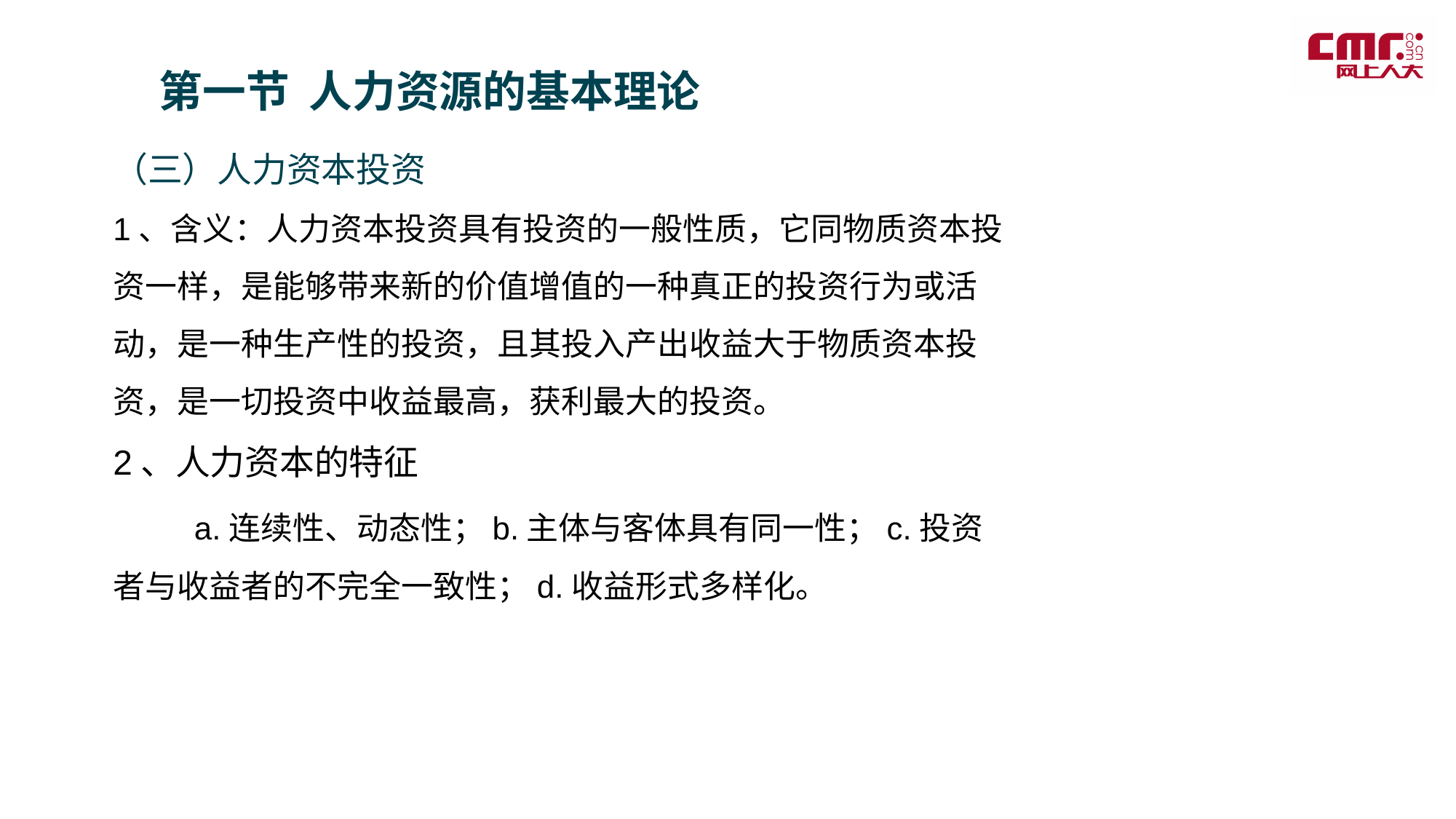

第一节  人力资源的基本理论
（三）人力资本投资
1、含义：人力资本投资具有投资的一般性质，它同物质资本投资一样，是能够带来新的价值增值的一种真正的投资行为或活动，是一种生产性的投资，且其投入产出收益大于物质资本投资，是一切投资中收益最高，获利最大的投资。
2、人力资本的特征
　　a.连续性、动态性；b.主体与客体具有同一性；c.投资者与收益者的不完全一致性；d.收益形式多样化。